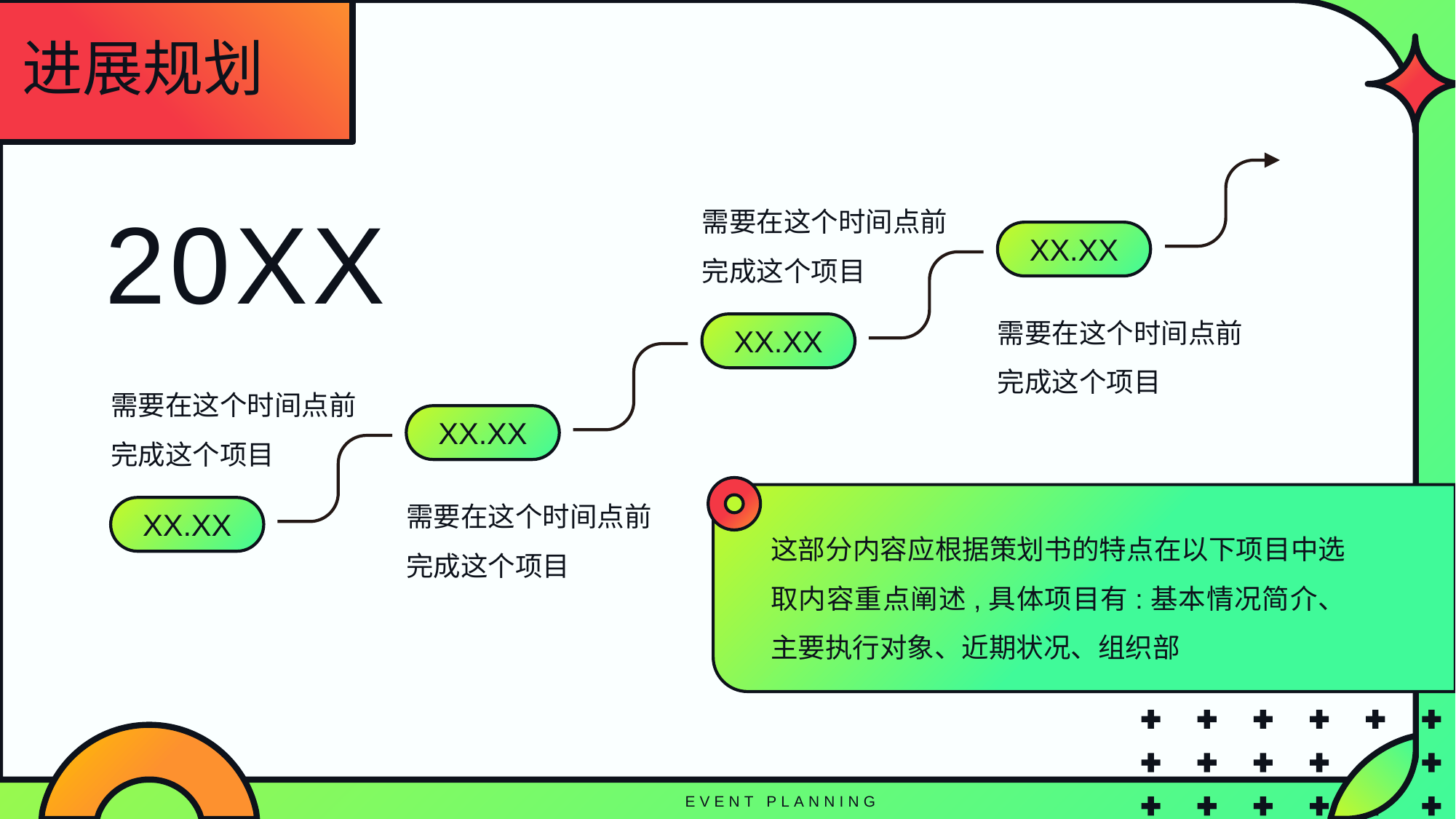

进展规划

需要在这个时间点前完成这个项目
20XX
XX.XX

需要在这个时间点前完成这个项目
XX.XX

需要在这个时间点前完成这个项目
XX.XX

需要在这个时间点前完成这个项目

XX.XX
这部分内容应根据策划书的特点在以下项目中选取内容重点阐述,具体项目有:基本情况简介、主要执行对象、近期状况、组织部